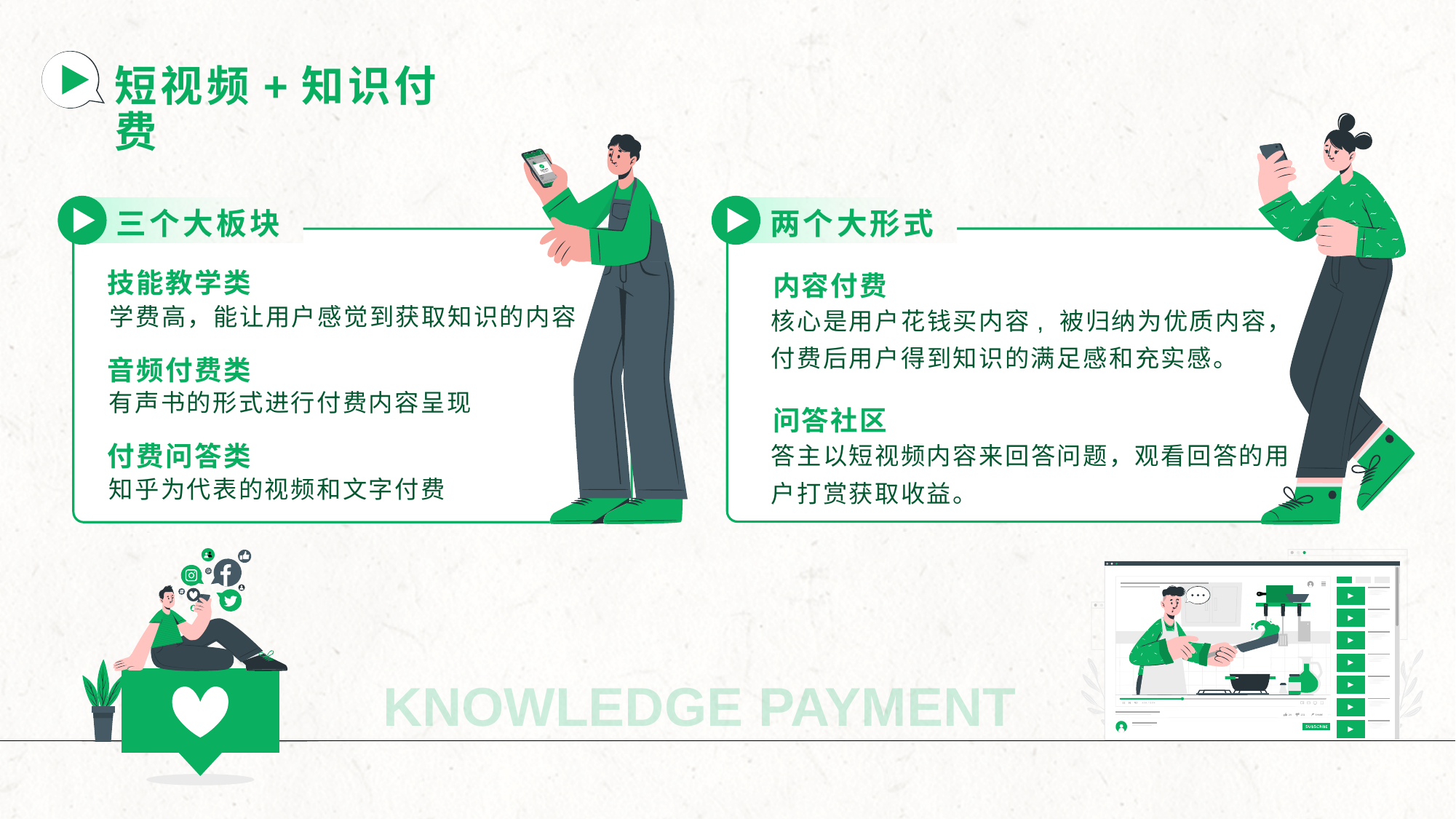

# 短视频+知识付费

三个大板块

两个大形式

技能教学类
内容付费
学费高，能让用户感觉到获取知识的内容
核心是用户花钱买内容, 被归纳为优质内容，付费后用户得到知识的满足感和充实感。
音频付费类
有声书的形式进行付费内容呈现
问答社区
付费问答类
答主以短视频内容来回答问题，观看回答的用户打赏获取收益。
知乎为代表的视频和文字付费

KNOWLEDGE PAYMENT